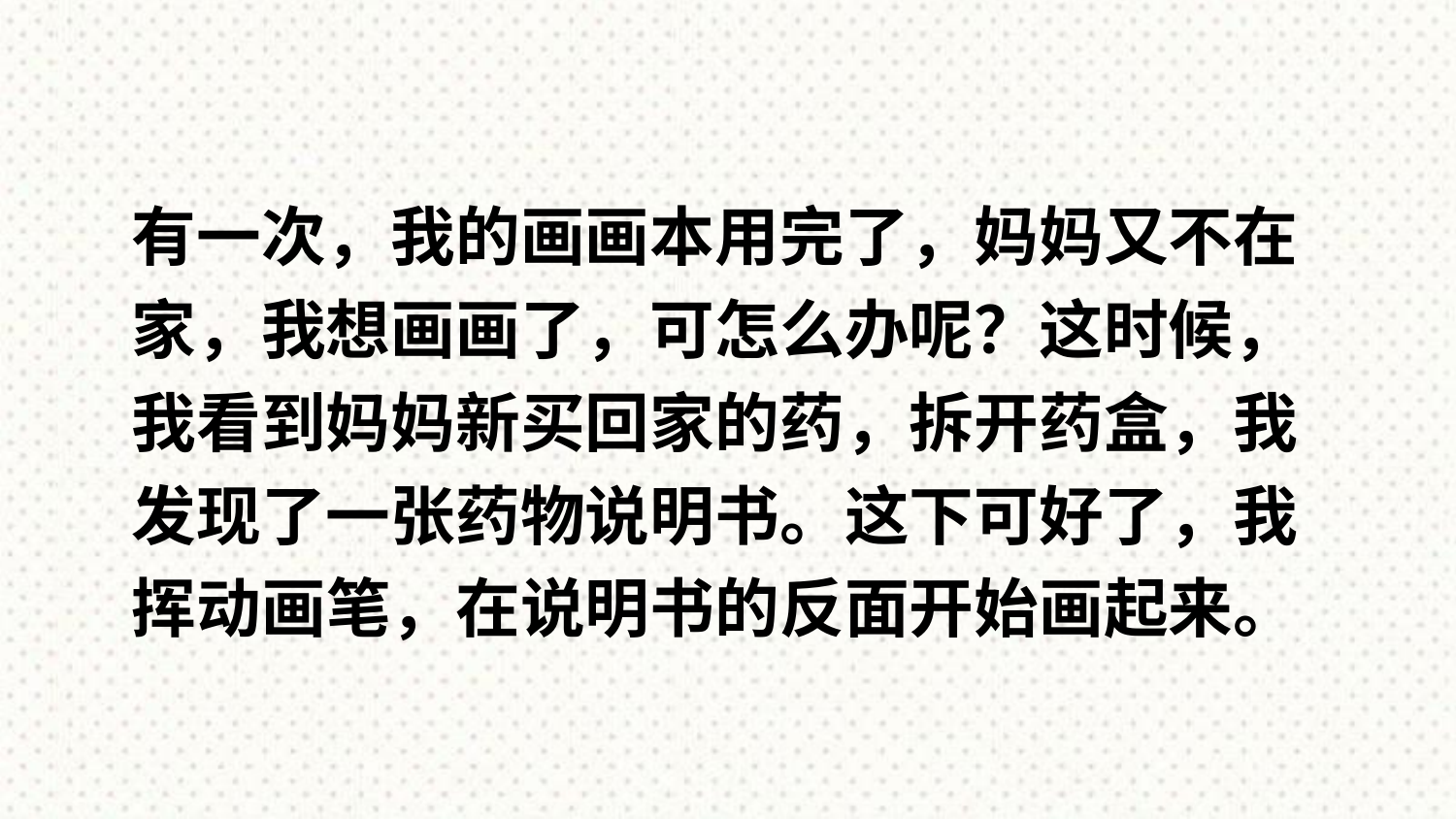

有一次，我的画画本用完了，妈妈又不在家，我想画画了，可怎么办呢？这时候，我看到妈妈新买回家的药，拆开药盒，我发现了一张药物说明书。这下可好了，我挥动画笔，在说明书的反面开始画起来。